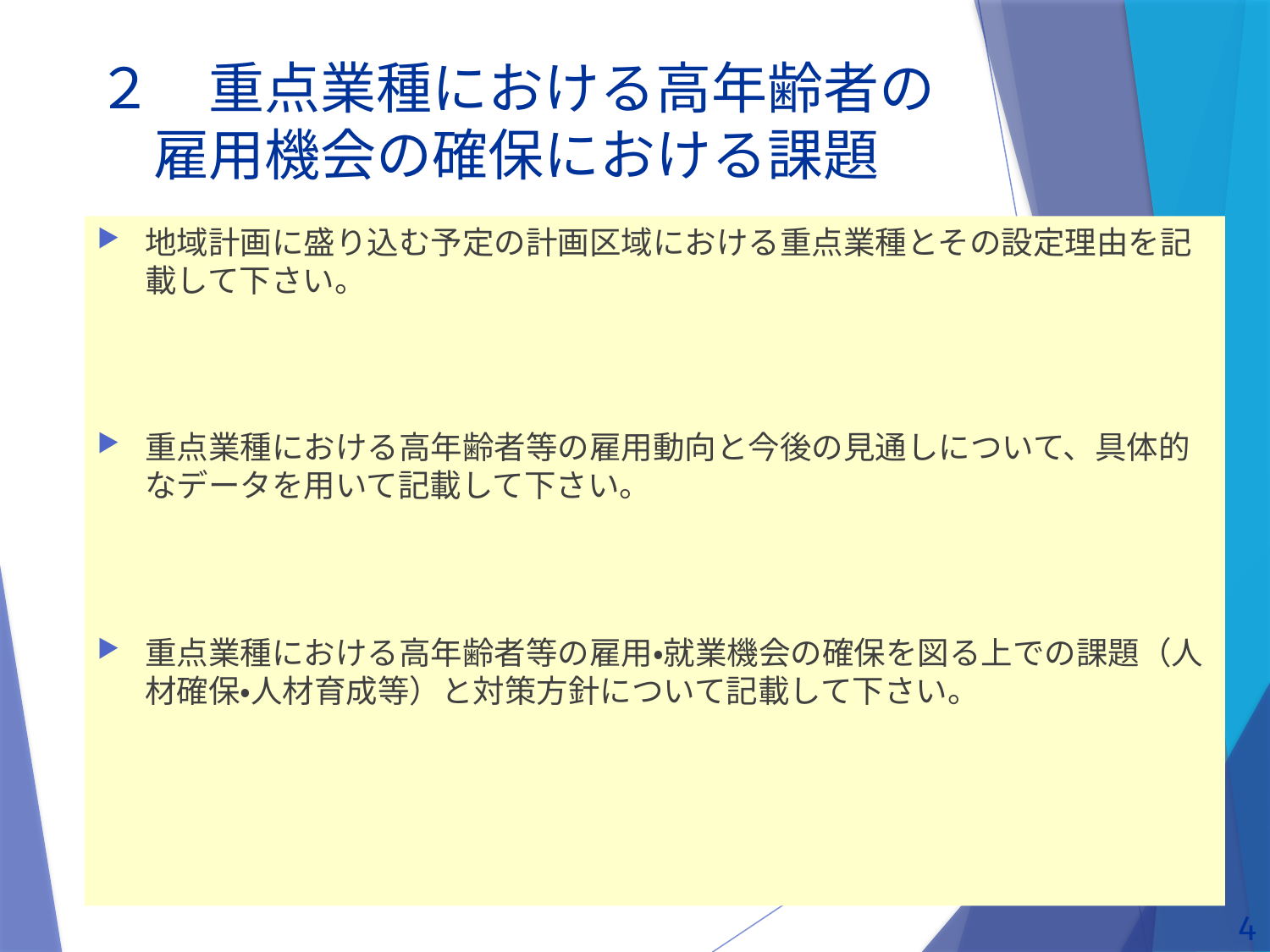

# ２　重点業種における高年齢者の 　雇用機会の確保における課題

地域計画に盛り込む予定の計画区域における重点業種とその設定理由を記載して下さい。

重点業種における高年齢者等の雇用動向と今後の見通しについて、具体的なデータを用いて記載して下さい。

重点業種における高年齢者等の雇用・就業機会の確保を図る上での課題（人材確保・人材育成等）と対策方針について記載して下さい。

4